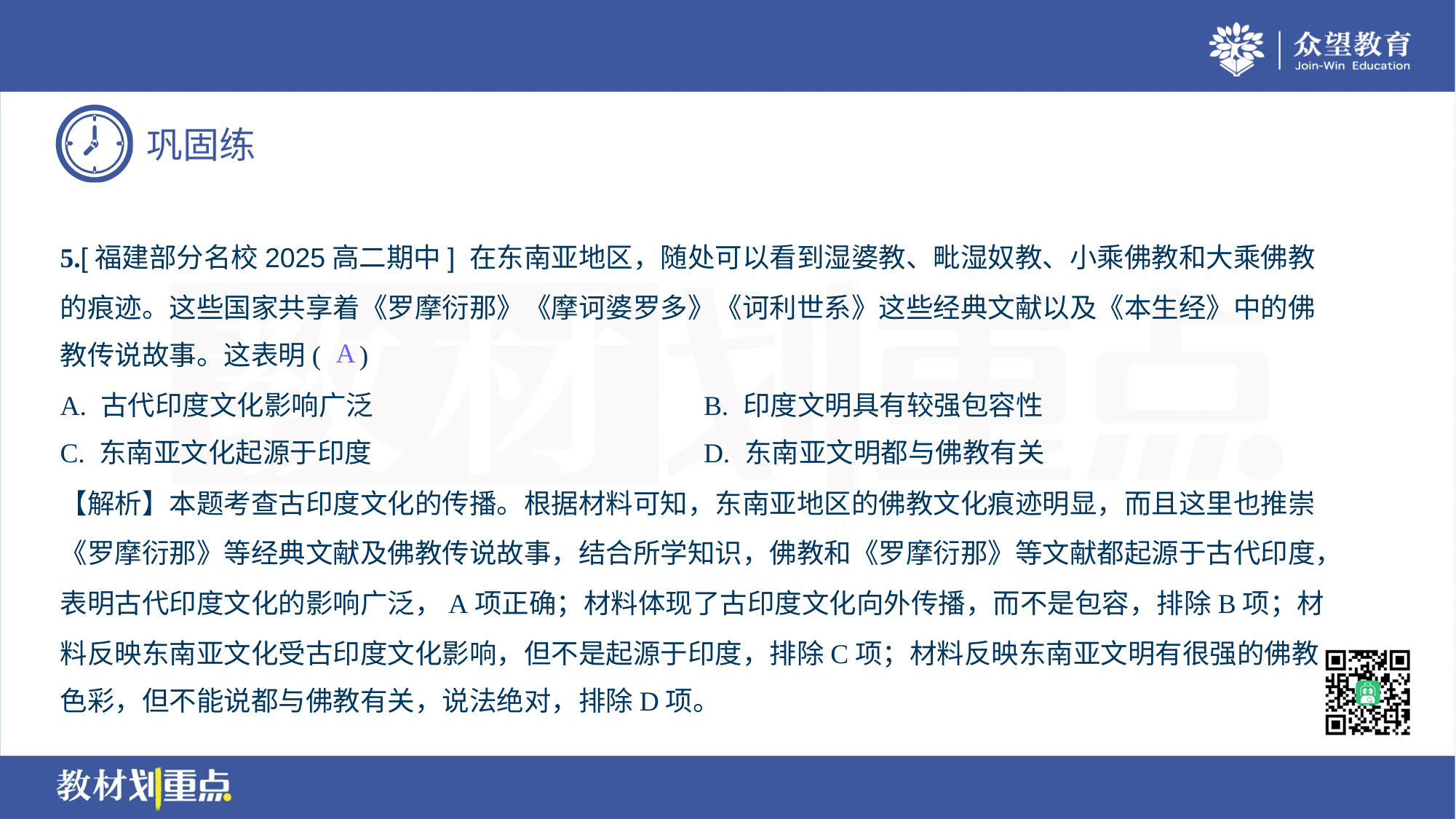

5.[福建部分名校2025高二期中] 在东南亚地区，随处可以看到湿婆教、毗湿奴教、小乘佛教和大乘佛教
的痕迹。这些国家共享着《罗摩衍那》《摩诃婆罗多》《诃利世系》这些经典文献以及《本生经》中的佛
教传说故事。这表明(     )
A
A. 古代印度文化影响广泛	B. 印度文明具有较强包容性
C. 东南亚文化起源于印度	D. 东南亚文明都与佛教有关
【解析】本题考查古印度文化的传播。根据材料可知，东南亚地区的佛教文化痕迹明显，而且这里也推崇
《罗摩衍那》等经典文献及佛教传说故事，结合所学知识，佛教和《罗摩衍那》等文献都起源于古代印度，
表明古代印度文化的影响广泛，A项正确；材料体现了古印度文化向外传播，而不是包容，排除B项；材
料反映东南亚文化受古印度文化影响，但不是起源于印度，排除C项；材料反映东南亚文明有很强的佛教
色彩，但不能说都与佛教有关，说法绝对，排除D项。